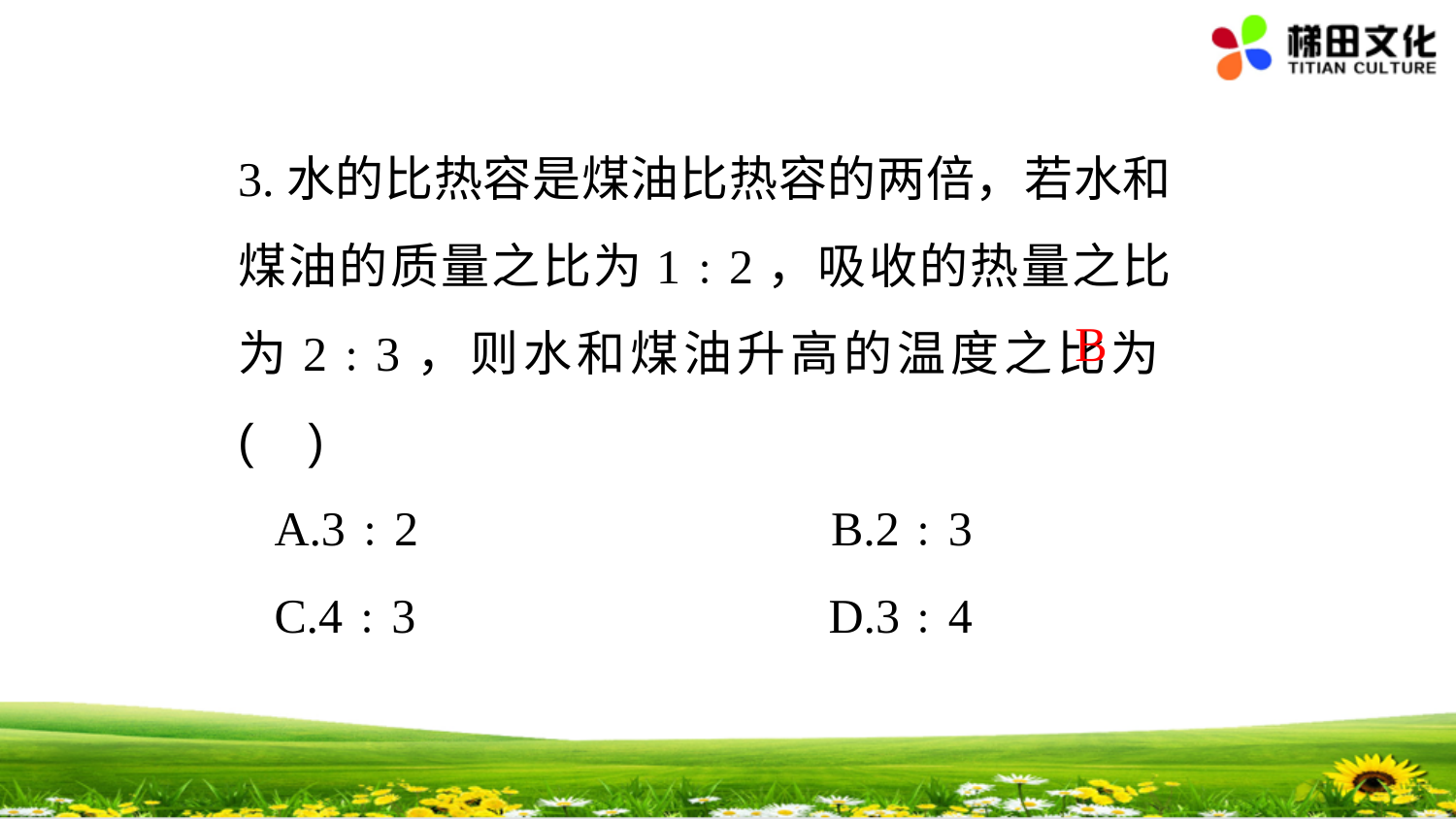

3.水的比热容是煤油比热容的两倍，若水和煤油的质量之比为1﹕2，吸收的热量之比为2﹕3，则水和煤油升高的温度之比为(    )
   A.3﹕2                                  B.2﹕3
   C.4﹕3                                  D.3﹕4
B